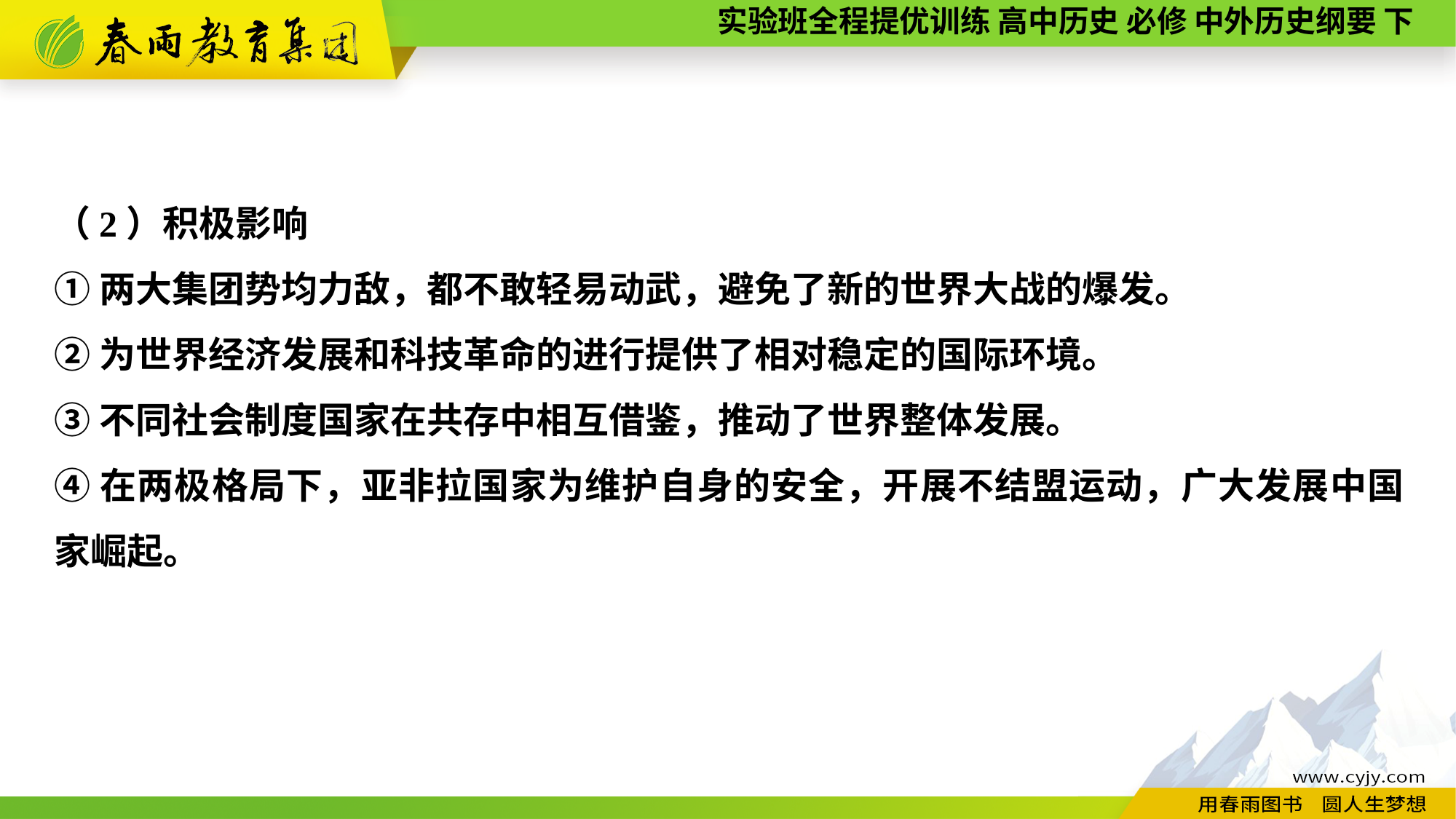

（2）积极影响
①两大集团势均力敌，都不敢轻易动武，避免了新的世界大战的爆发。
②为世界经济发展和科技革命的进行提供了相对稳定的国际环境。
③不同社会制度国家在共存中相互借鉴，推动了世界整体发展。
④在两极格局下，亚非拉国家为维护自身的安全，开展不结盟运动，广大发展中国家崛起。